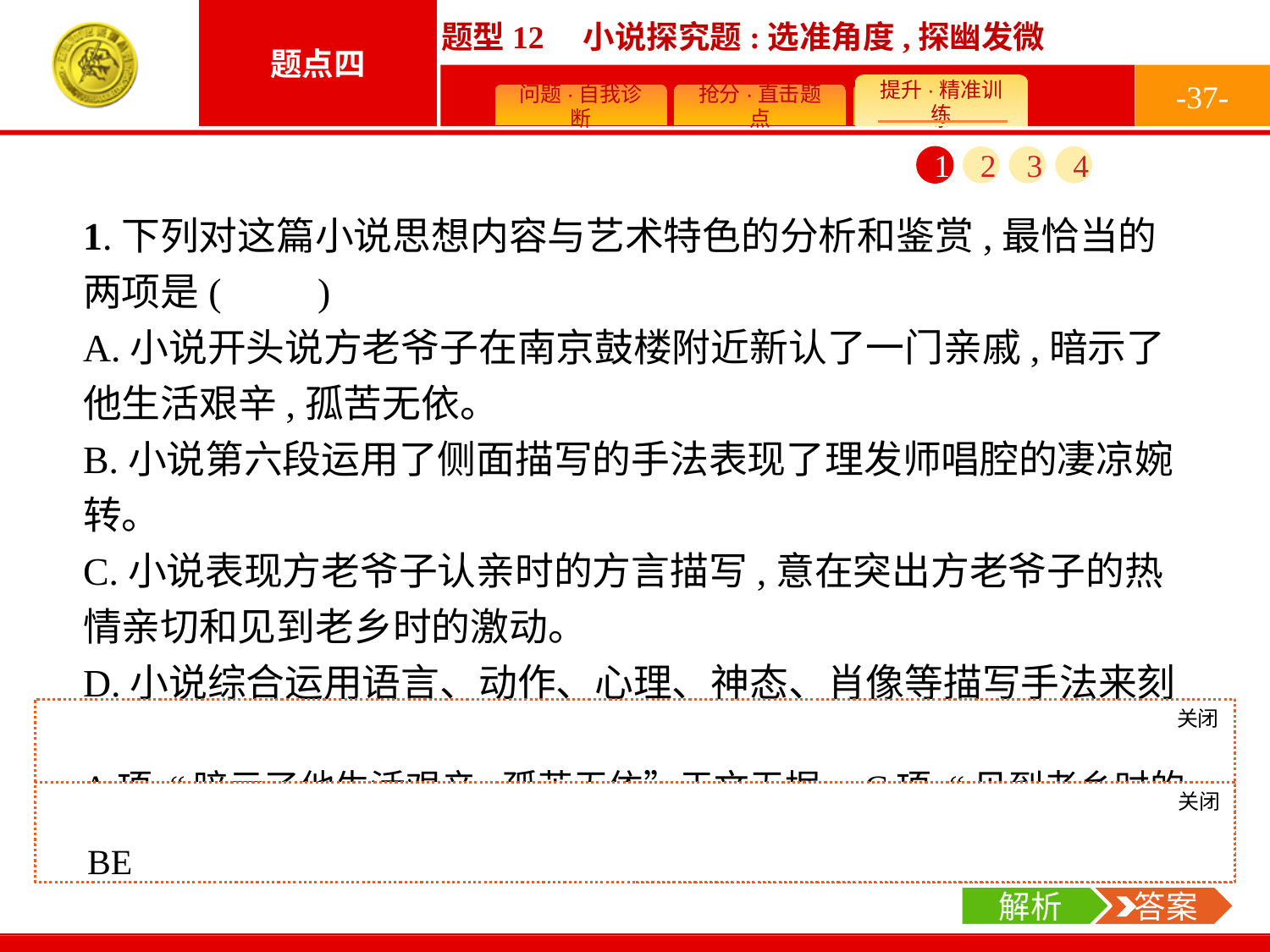

-37-
1
2
3
4
1.下列对这篇小说思想内容与艺术特色的分析和鉴赏,最恰当的两项是(　　)
A.小说开头说方老爷子在南京鼓楼附近新认了一门亲戚,暗示了他生活艰辛,孤苦无依。
B.小说第六段运用了侧面描写的手法表现了理发师唱腔的凄凉婉转。
C.小说表现方老爷子认亲时的方言描写,意在突出方老爷子的热情亲切和见到老乡时的激动。
D.小说综合运用语言、动作、心理、神态、肖像等描写手法来刻画人物,使得人物形象丰满传神。
E.“鼓楼还在,暮色渐隐下如燃烧后的炭透着暗光”这段景物描写既照应了标题“暮鼓”,又揭示了小说主题。

关闭
解析

A项,“暗示了他生活艰辛,孤苦无依”于文无据。C项,“见到老乡时的激动”不够准确,还有听到久违的秦腔时的激动。D项,没有肖像描写。
关闭

解析
  答案

BE
解析
  答案